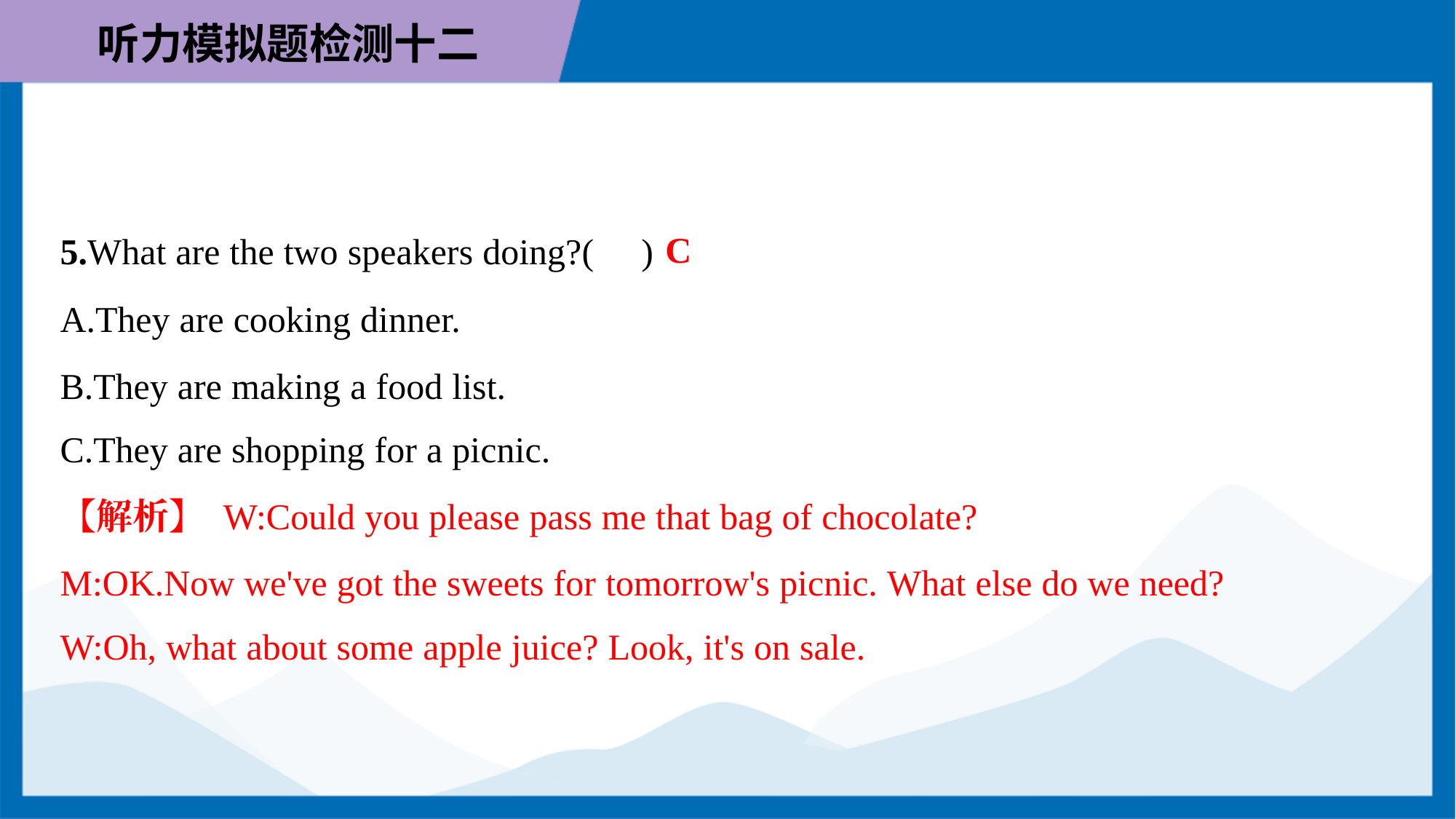

C
5.What are the two speakers doing?(     )
A.They are cooking dinner.
B.They are making a food list.
C.They are shopping for a picnic.
【解析】 W:Could you please pass me that bag of chocolate?
M:OK.Now we've got the sweets for tomorrow's picnic. What else do we need?
W:Oh, what about some apple juice? Look, it's on sale.